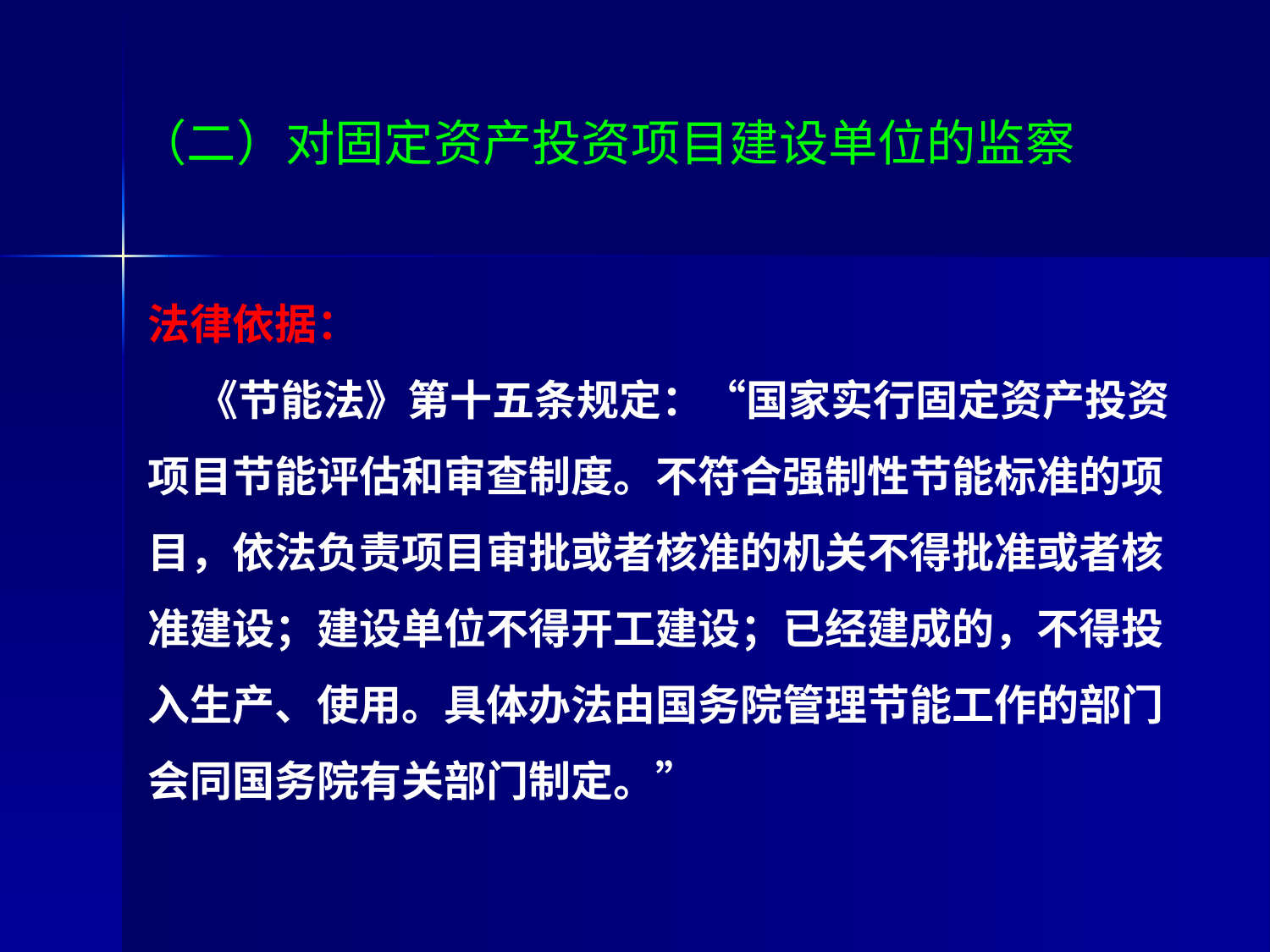

# （二）对固定资产投资项目建设单位的监察
法律依据：
    《节能法》第十五条规定：“国家实行固定资产投资项目节能评估和审查制度。不符合强制性节能标准的项目，依法负责项目审批或者核准的机关不得批准或者核准建设；建设单位不得开工建设；已经建成的，不得投入生产、使用。具体办法由国务院管理节能工作的部门会同国务院有关部门制定。”